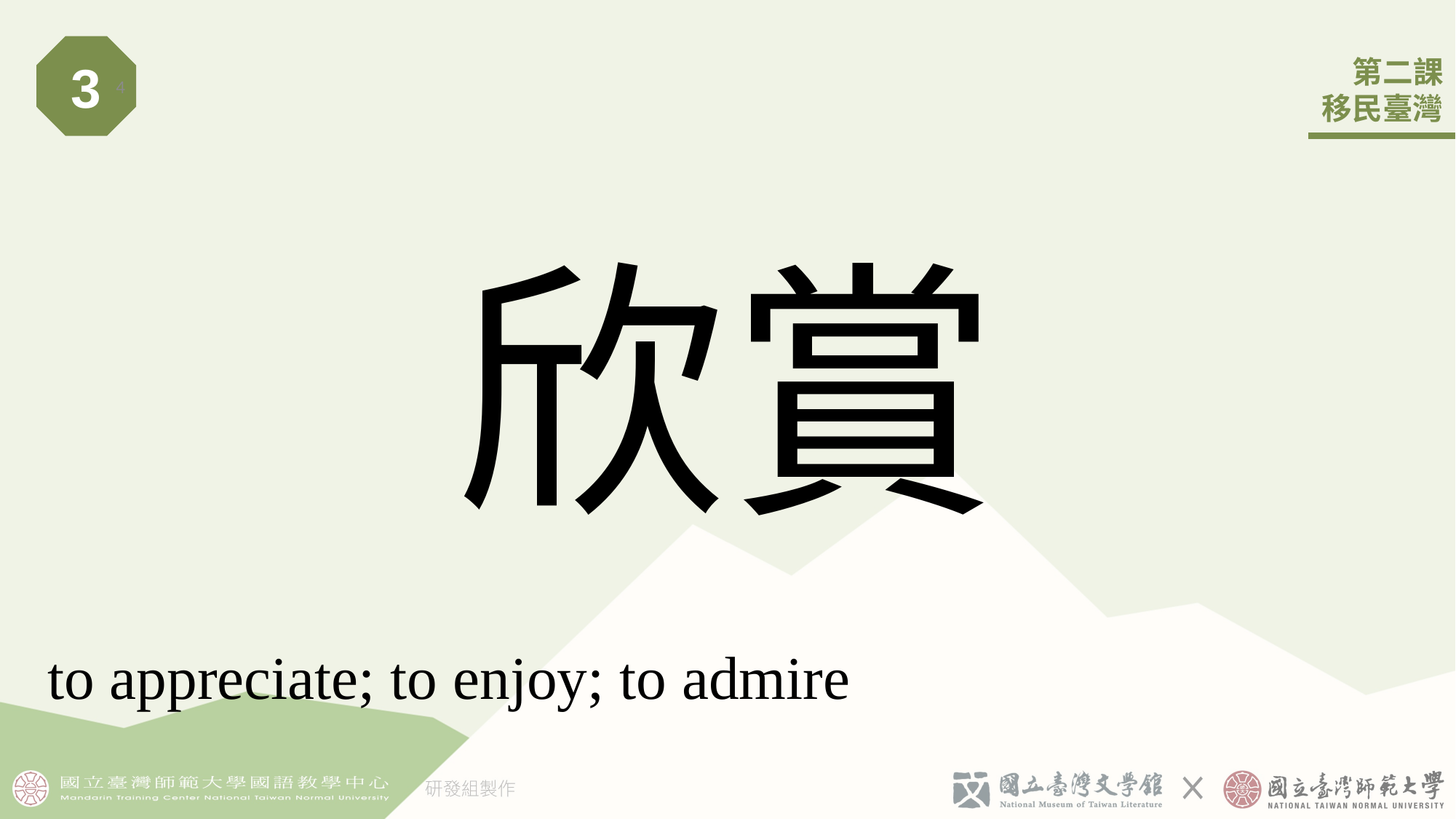

3
4
# 欣賞
to appreciate; to enjoy; to admire